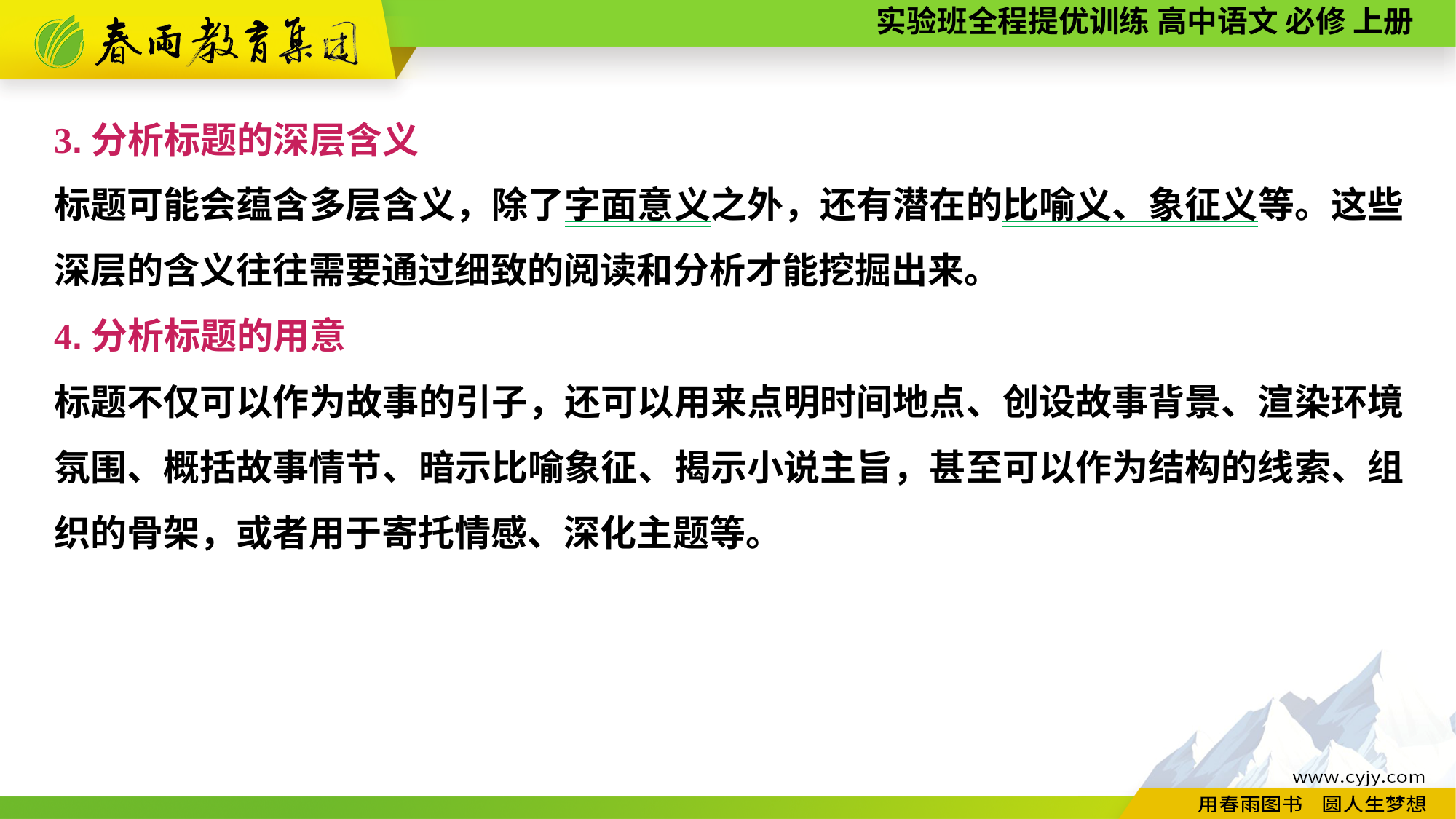

3.分析标题的深层含义
标题可能会蕴含多层含义，除了字面意义之外，还有潜在的比喻义、象征义等。这些深层的含义往往需要通过细致的阅读和分析才能挖掘出来。
4.分析标题的用意
标题不仅可以作为故事的引子，还可以用来点明时间地点、创设故事背景、渲染环境氛围、概括故事情节、暗示比喻象征、揭示小说主旨，甚至可以作为结构的线索、组织的骨架，或者用于寄托情感、深化主题等。